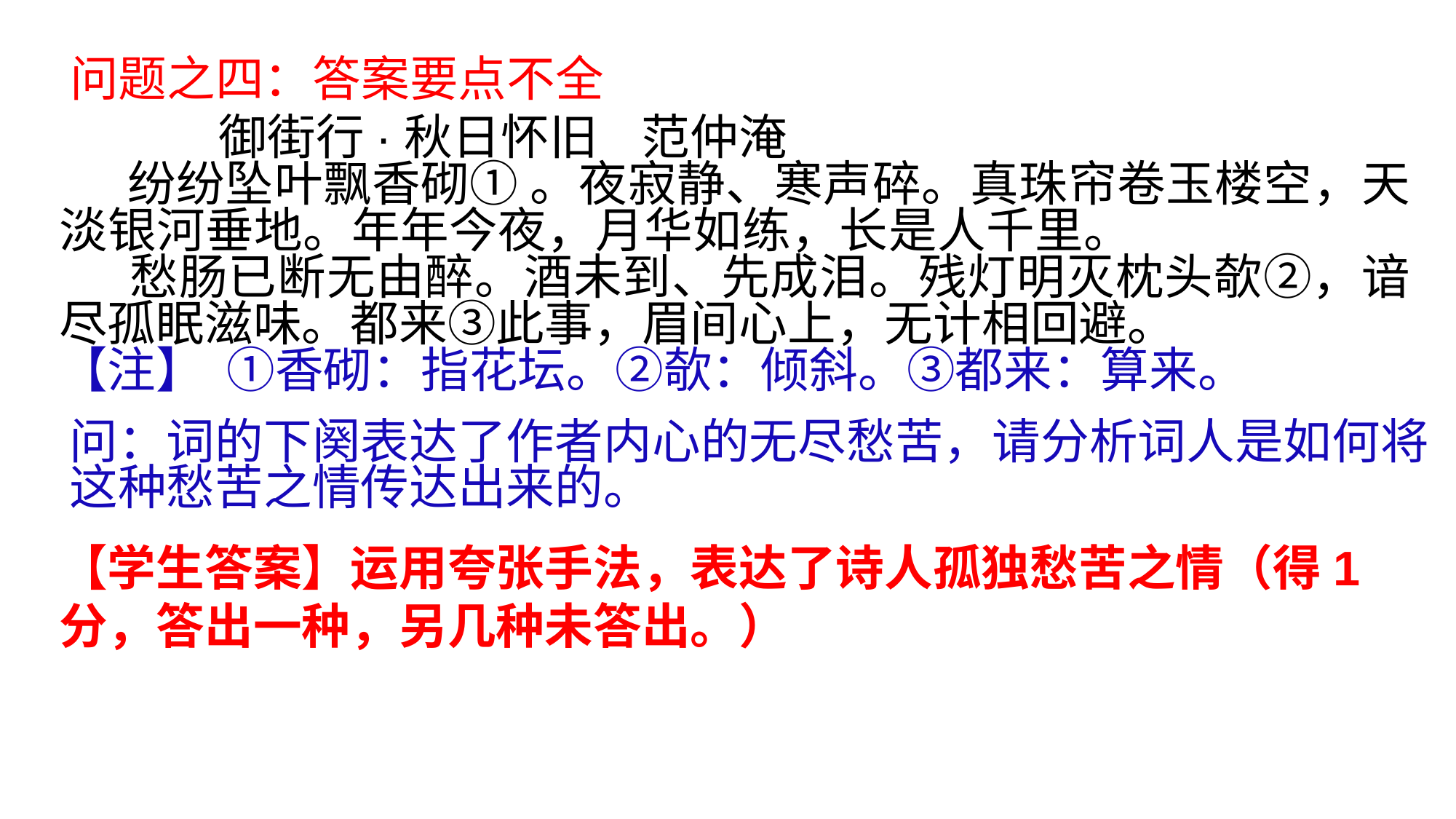

问题之四：答案要点不全
              御街行·秋日怀旧    范仲淹
     纷纷坠叶飘香砌① 。夜寂静、寒声碎。真珠帘卷玉楼空，天淡银河垂地。年年今夜，月华如练，长是人千里。                                愁肠已断无由醉。酒未到、先成泪。残灯明灭枕头欹②，谙尽孤眠滋味。都来③此事，眉间心上，无计相回避。
【注】  ①香砌：指花坛。②欹：倾斜。③都来：算来。
问：词的下阕表达了作者内心的无尽愁苦，请分析词人是如何将
这种愁苦之情传达出来的。
【学生答案】运用夸张手法，表达了诗人孤独愁苦之情（得1分，答出一种，另几种未答出。）